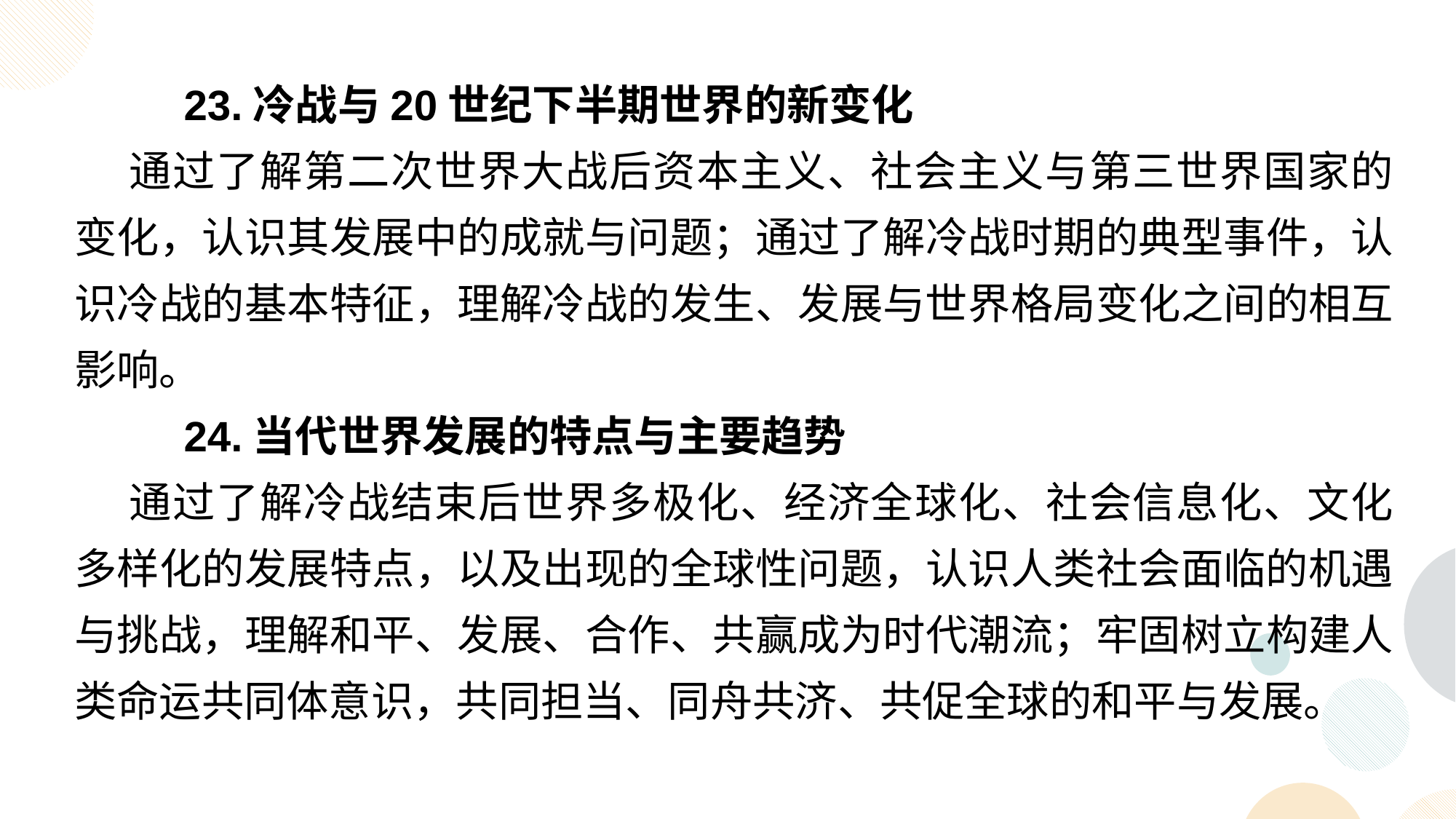

23.冷战与20世纪下半期世界的新变化
    通过了解第二次世界大战后资本主义、社会主义与第三世界国家的变化，认识其发展中的成就与问题；通过了解冷战时期的典型事件，认识冷战的基本特征，理解冷战的发生、发展与世界格局变化之间的相互影响。
	24.当代世界发展的特点与主要趋势
    通过了解冷战结束后世界多极化、经济全球化、社会信息化、文化多样化的发展特点，以及出现的全球性问题，认识人类社会面临的机遇与挑战，理解和平、发展、合作、共赢成为时代潮流；牢固树立构建人类命运共同体意识，共同担当、同舟共济、共促全球的和平与发展。